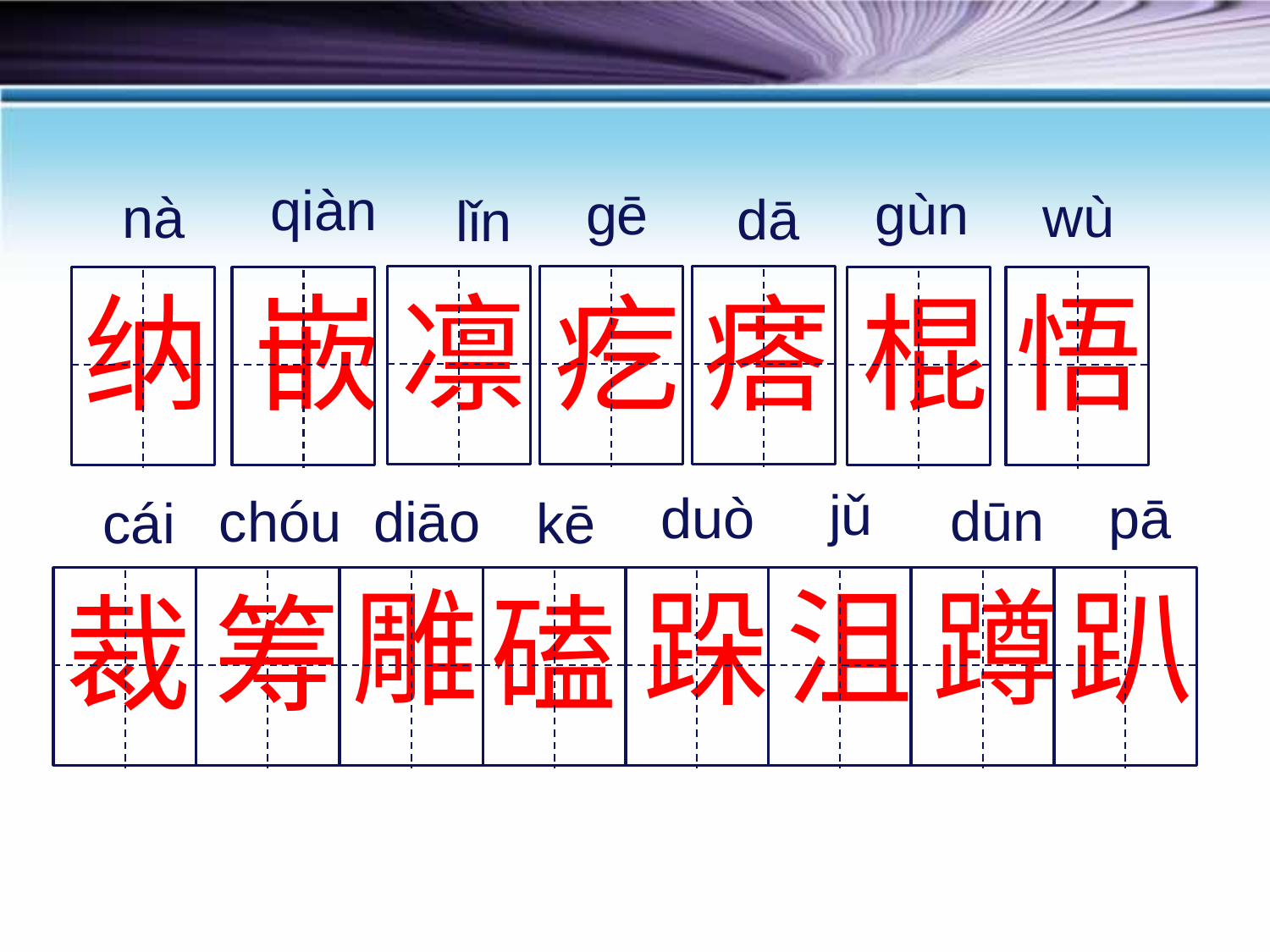

qiàn
gē
gùn
wù
nà
dā
lǐn

纳
嵌
凛
疙
瘩

棍
悟

jǔ
duò
pā
dūn
diāo
chóu
cái
kē
雕
跺
沮
蹲
趴

裁
筹
磕